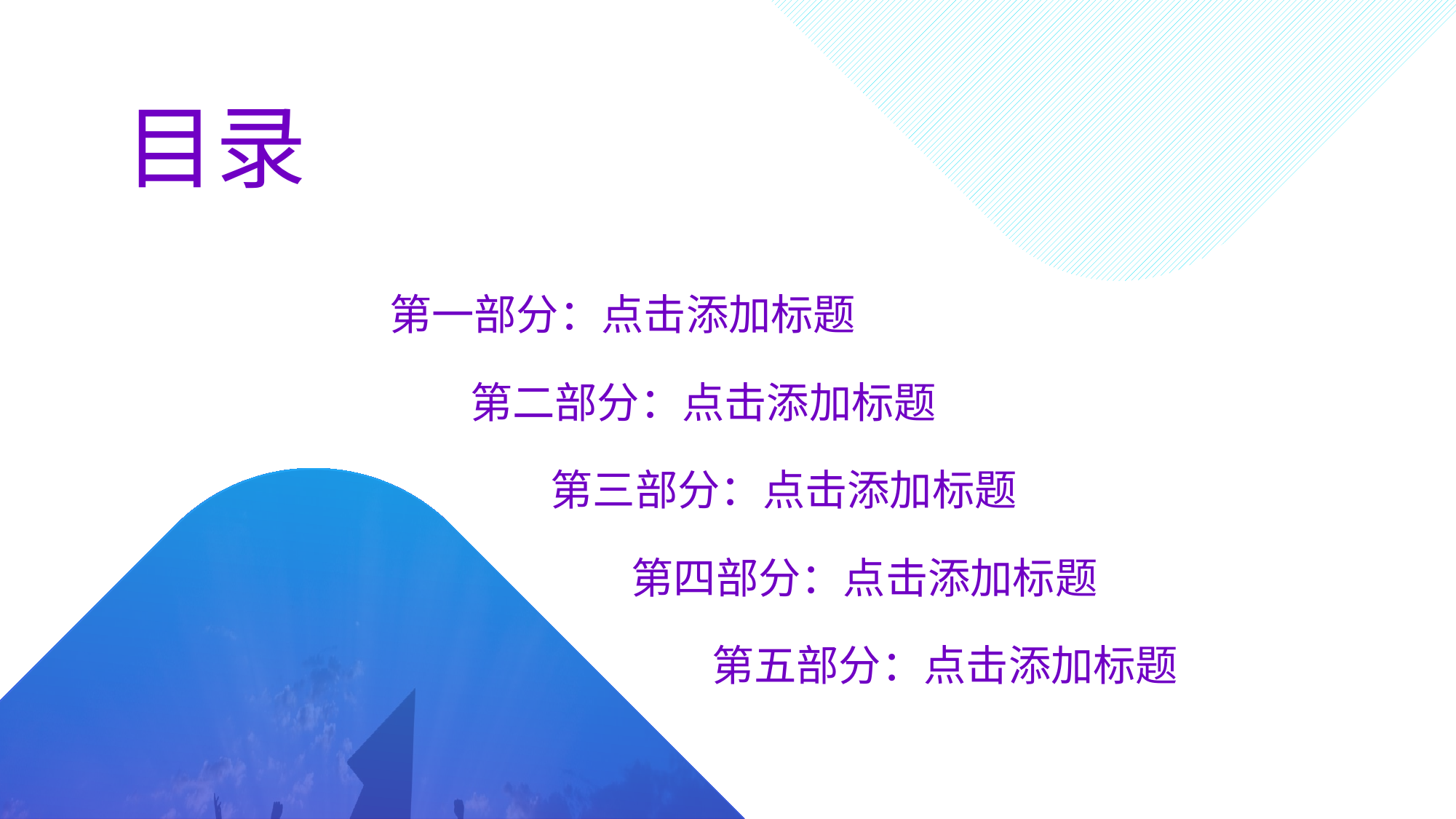

目录
第一部分：点击添加标题
第二部分：点击添加标题
第三部分：点击添加标题

第四部分：点击添加标题
第五部分：点击添加标题